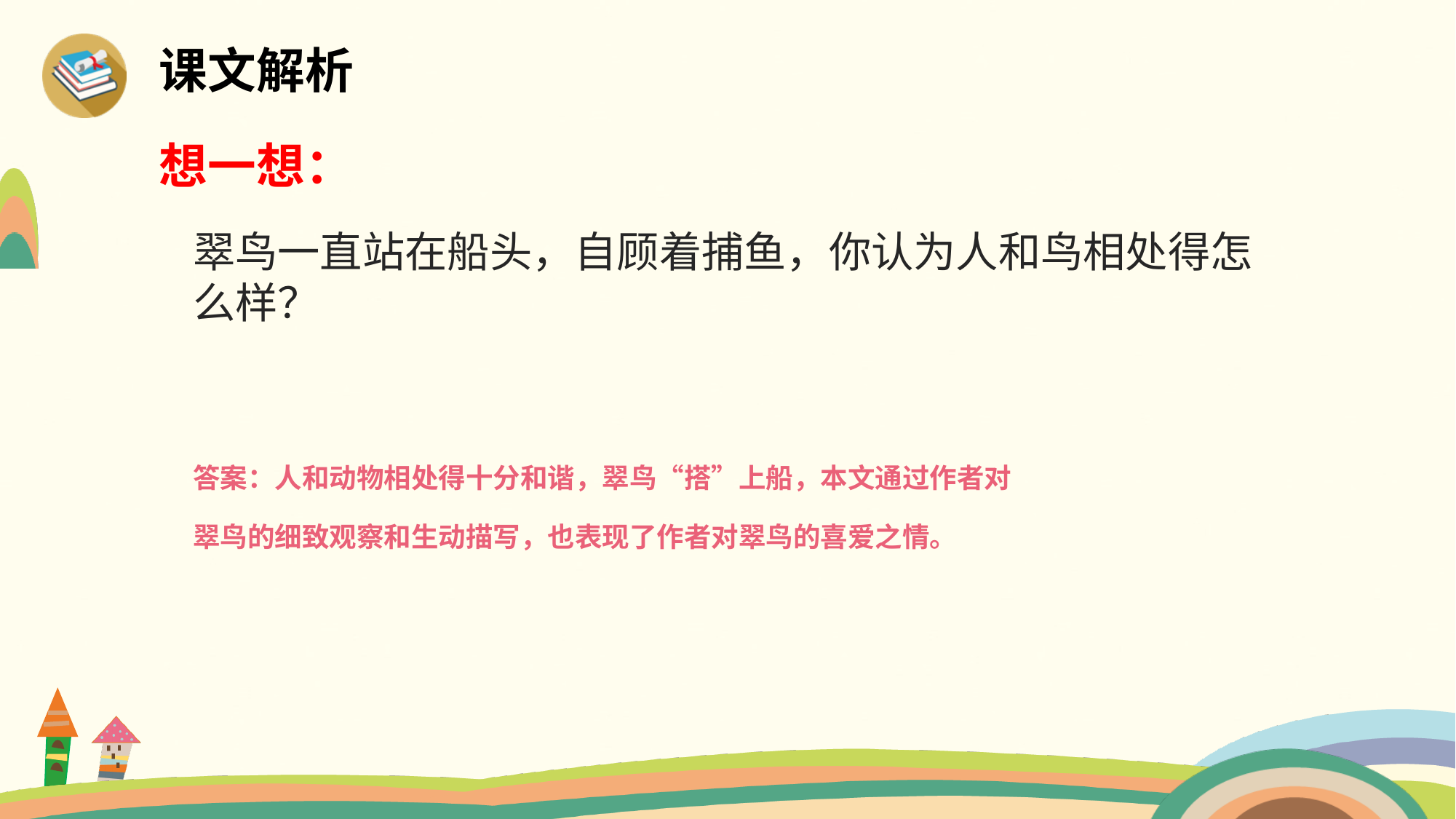

课文解析
想一想：

翠鸟一直站在船头，自顾着捕鱼，你认为人和鸟相处得怎么样？
答案：人和动物相处得十分和谐，翠鸟“搭”上船，本文通过作者对
翠鸟的细致观察和生动描写，也表现了作者对翠鸟的喜爱之情。